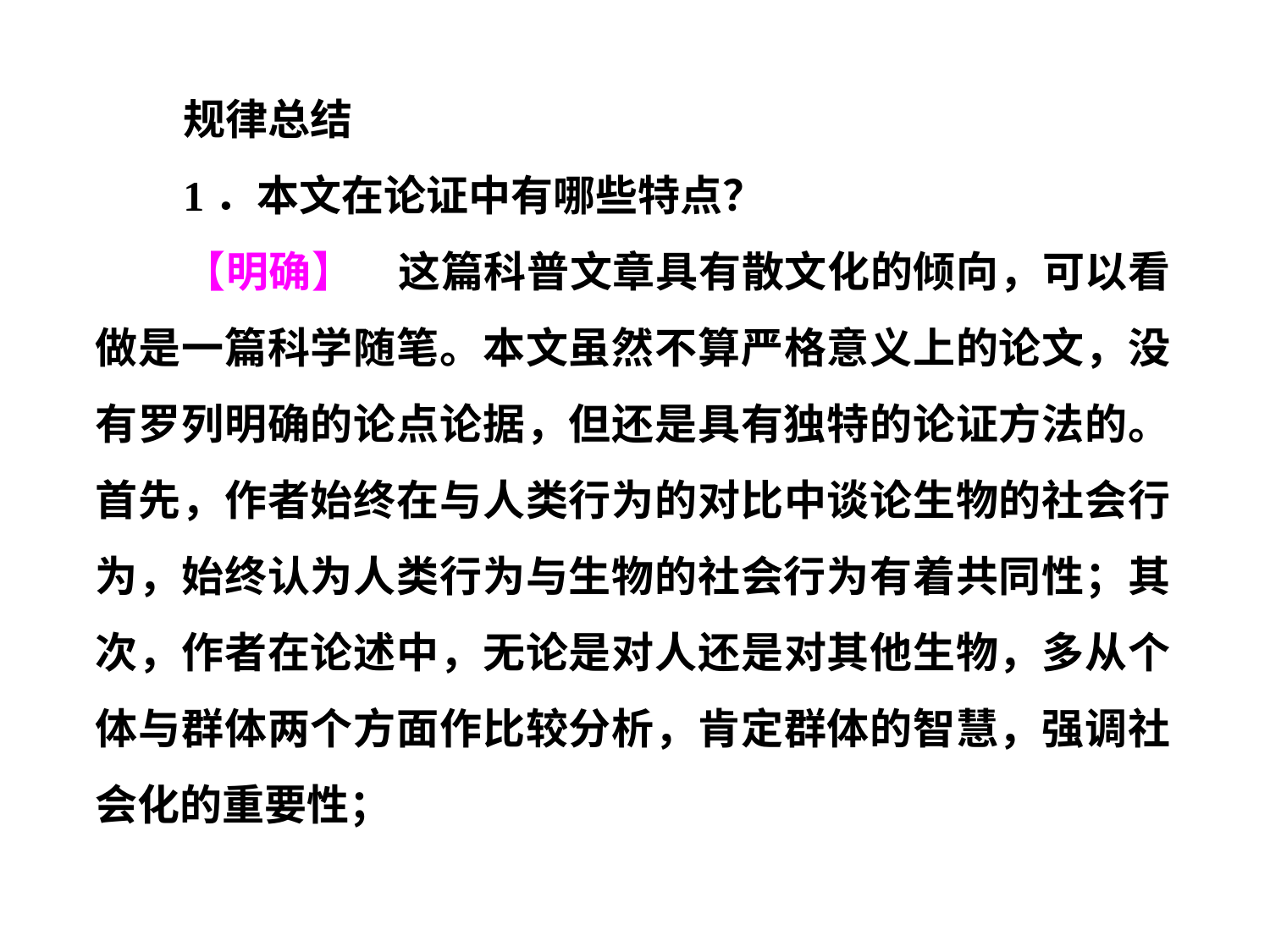

规律总结
1．本文在论证中有哪些特点？
【明确】　这篇科普文章具有散文化的倾向，可以看做是一篇科学随笔。本文虽然不算严格意义上的论文，没有罗列明确的论点论据，但还是具有独特的论证方法的。首先，作者始终在与人类行为的对比中谈论生物的社会行为，始终认为人类行为与生物的社会行为有着共同性；其次，作者在论述中，无论是对人还是对其他生物，多从个体与群体两个方面作比较分析，肯定群体的智慧，强调社会化的重要性；